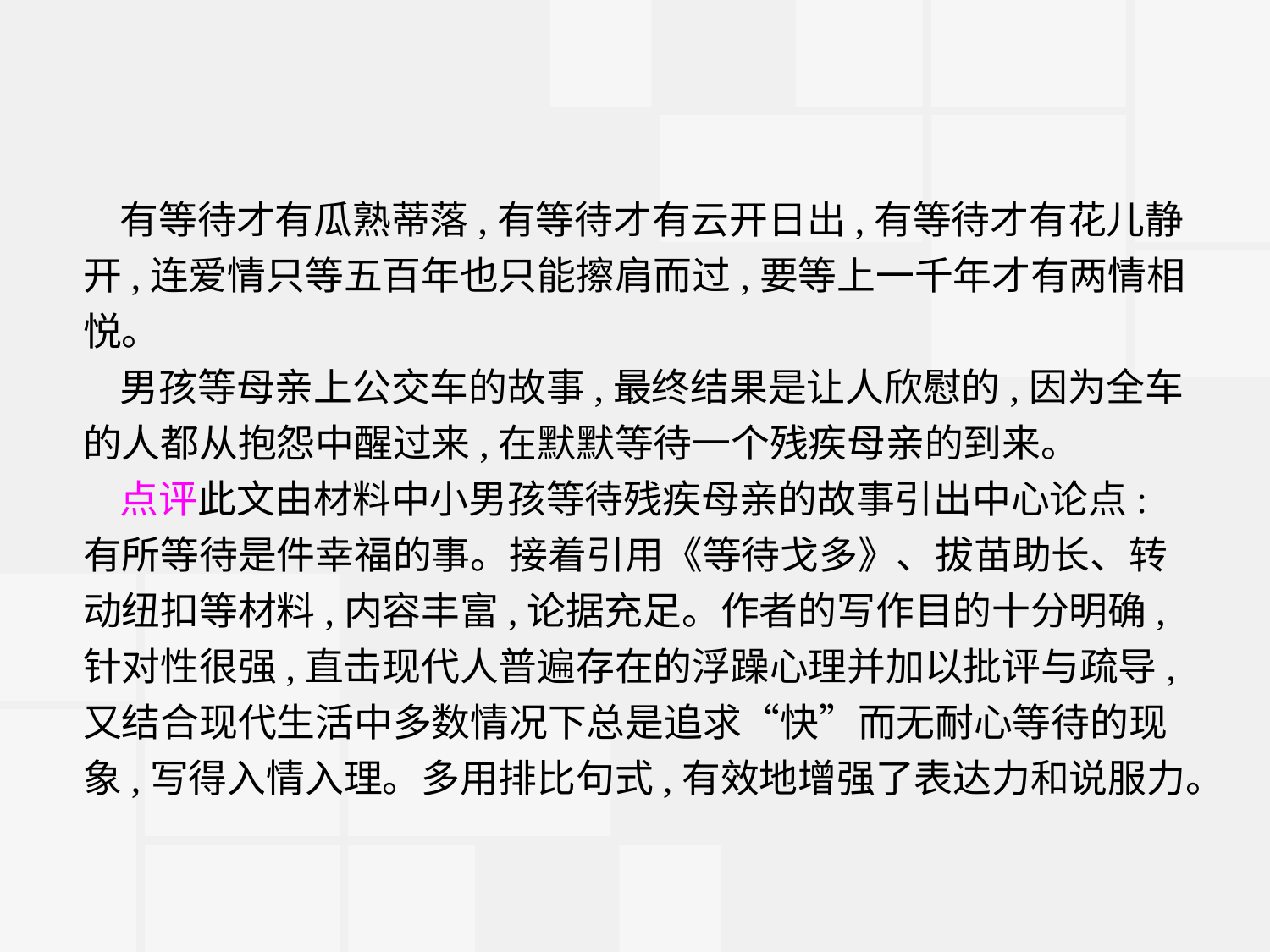

有等待才有瓜熟蒂落,有等待才有云开日出,有等待才有花儿静开,连爱情只等五百年也只能擦肩而过,要等上一千年才有两情相悦。
男孩等母亲上公交车的故事,最终结果是让人欣慰的,因为全车的人都从抱怨中醒过来,在默默等待一个残疾母亲的到来。
点评此文由材料中小男孩等待残疾母亲的故事引出中心论点:有所等待是件幸福的事。接着引用《等待戈多》、拔苗助长、转动纽扣等材料,内容丰富,论据充足。作者的写作目的十分明确,针对性很强,直击现代人普遍存在的浮躁心理并加以批评与疏导,又结合现代生活中多数情况下总是追求“快”而无耐心等待的现象,写得入情入理。多用排比句式,有效地增强了表达力和说服力。